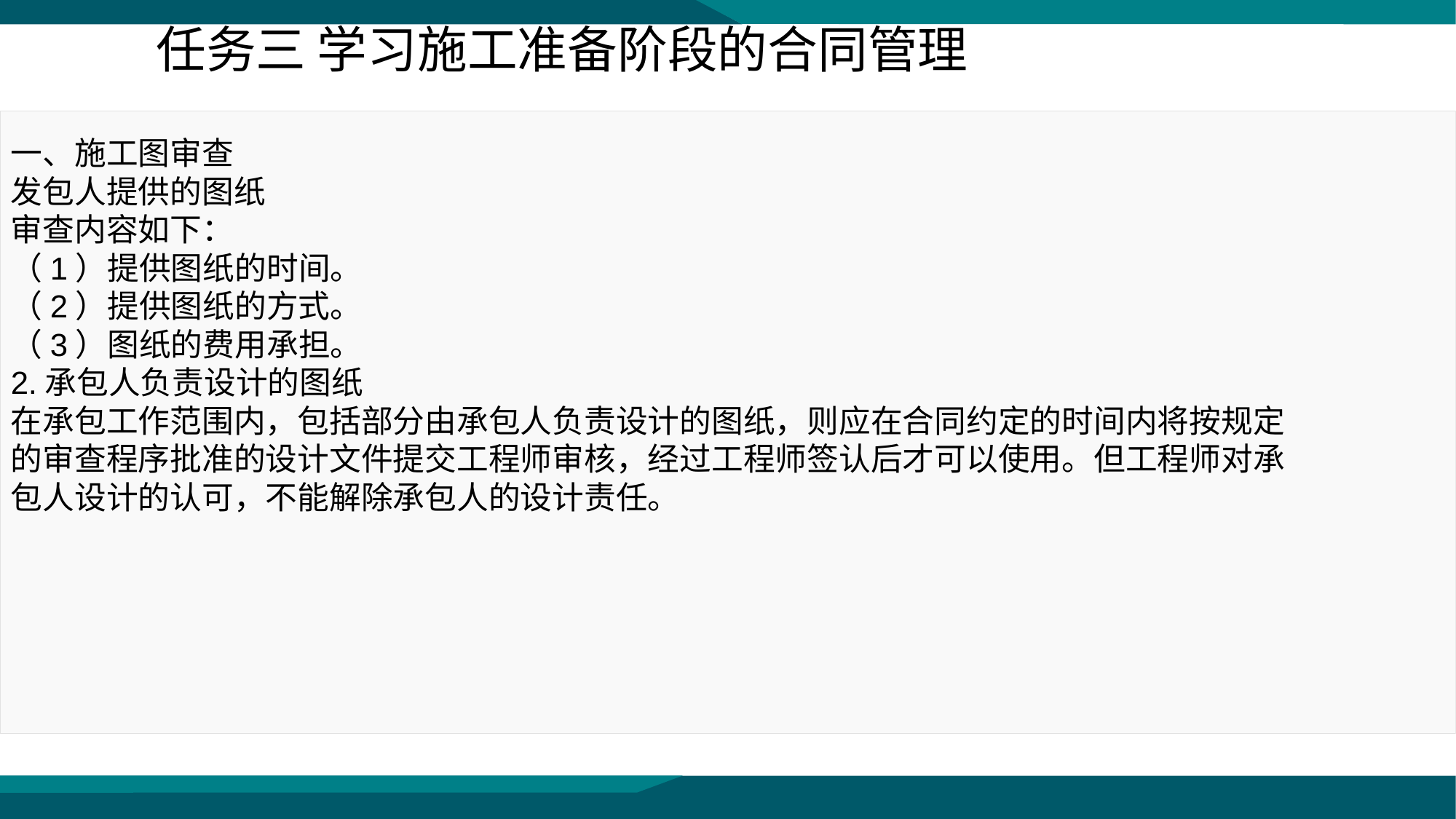

任务三 学习施工准备阶段的合同管理
一、施工图审查
发包人提供的图纸
审查内容如下：
（1）提供图纸的时间。
（2）提供图纸的方式。
（3）图纸的费用承担。
2.承包人负责设计的图纸
在承包工作范围内，包括部分由承包人负责设计的图纸，则应在合同约定的时间内将按规定的审查程序批准的设计文件提交工程师审核，经过工程师签认后才可以使用。但工程师对承包人设计的认可，不能解除承包人的设计责任。